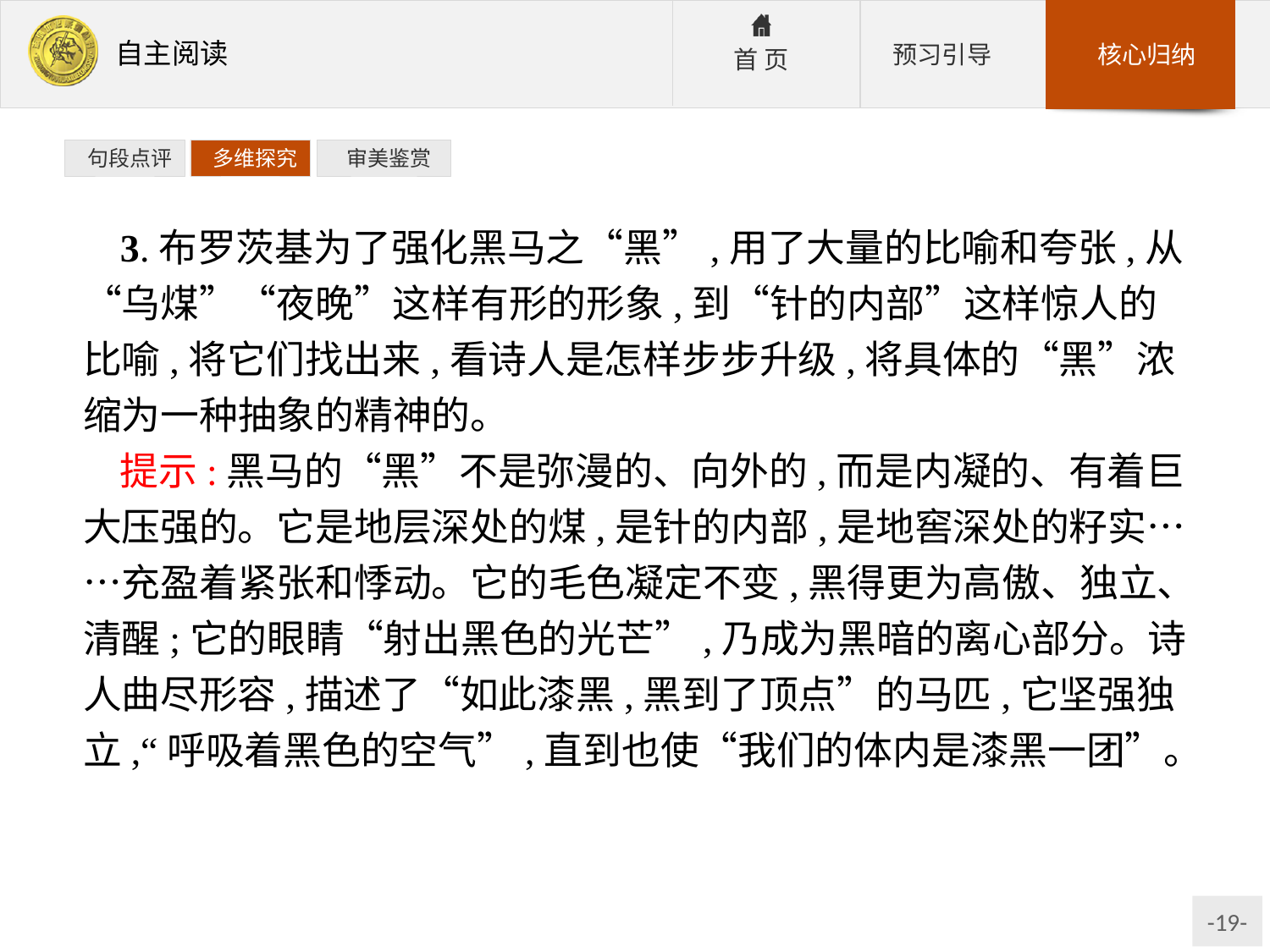

句段点评
 多维探究
 审美鉴赏
3.布罗茨基为了强化黑马之“黑”,用了大量的比喻和夸张,从“乌煤”“夜晚”这样有形的形象,到“针的内部”这样惊人的比喻,将它们找出来,看诗人是怎样步步升级,将具体的“黑”浓缩为一种抽象的精神的。
提示:黑马的“黑”不是弥漫的、向外的,而是内凝的、有着巨大压强的。它是地层深处的煤,是针的内部,是地窖深处的籽实……充盈着紧张和悸动。它的毛色凝定不变,黑得更为高傲、独立、清醒;它的眼睛“射出黑色的光芒”,乃成为黑暗的离心部分。诗人曲尽形容,描述了“如此漆黑,黑到了顶点”的马匹,它坚强独立,“呼吸着黑色的空气”,直到也使“我们的体内是漆黑一团”。